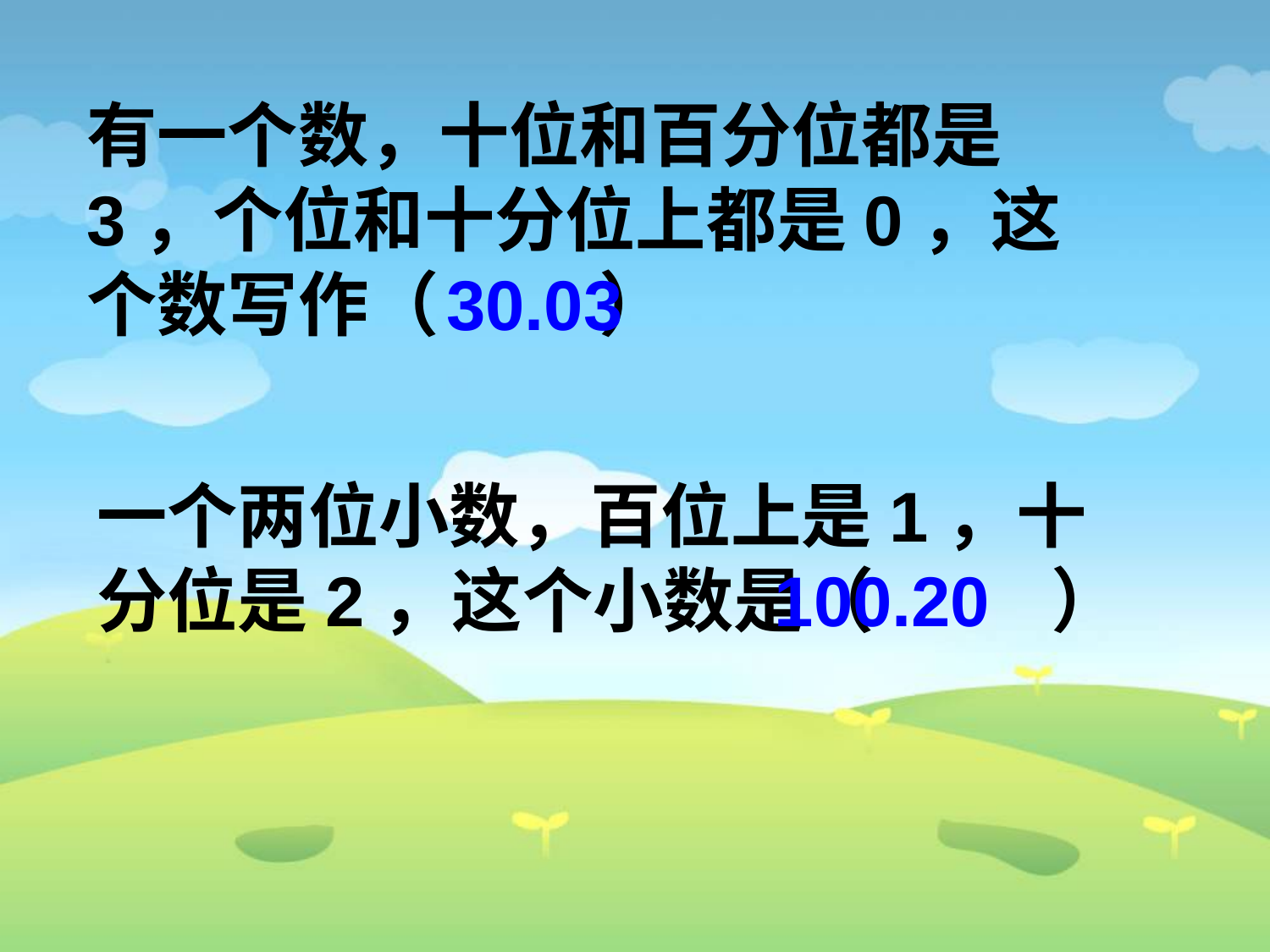

有一个数，十位和百分位都是3，个位和十分位上都是0，这个数写作（          ）
30.03
一个两位小数，百位上是1，十分位是2，这个小数是（           ）
100.20